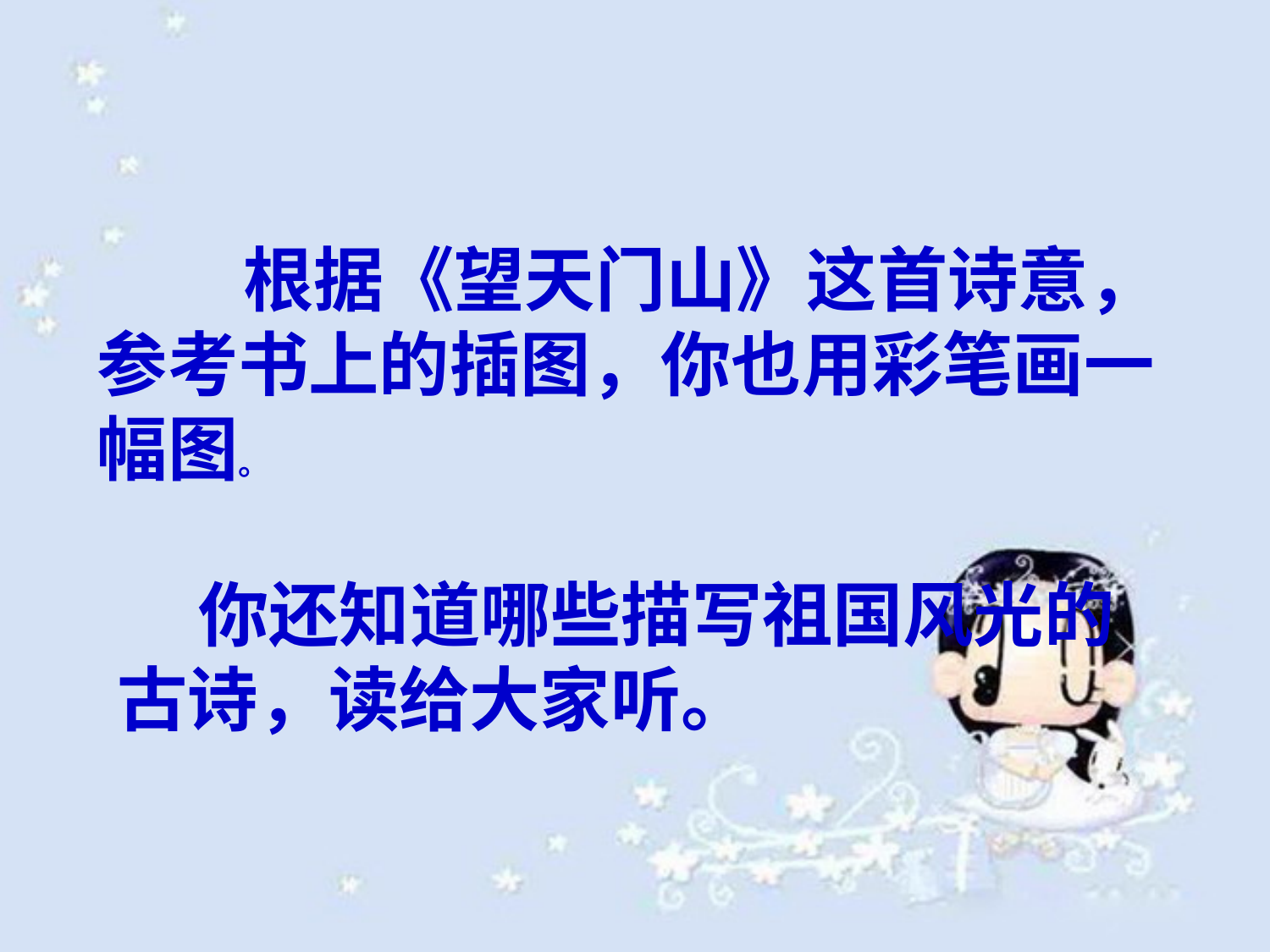

根据《望天门山》这首诗意，参考书上的插图，你也用彩笔画一幅图。
    你还知道哪些描写祖国风光的古诗，读给大家听。